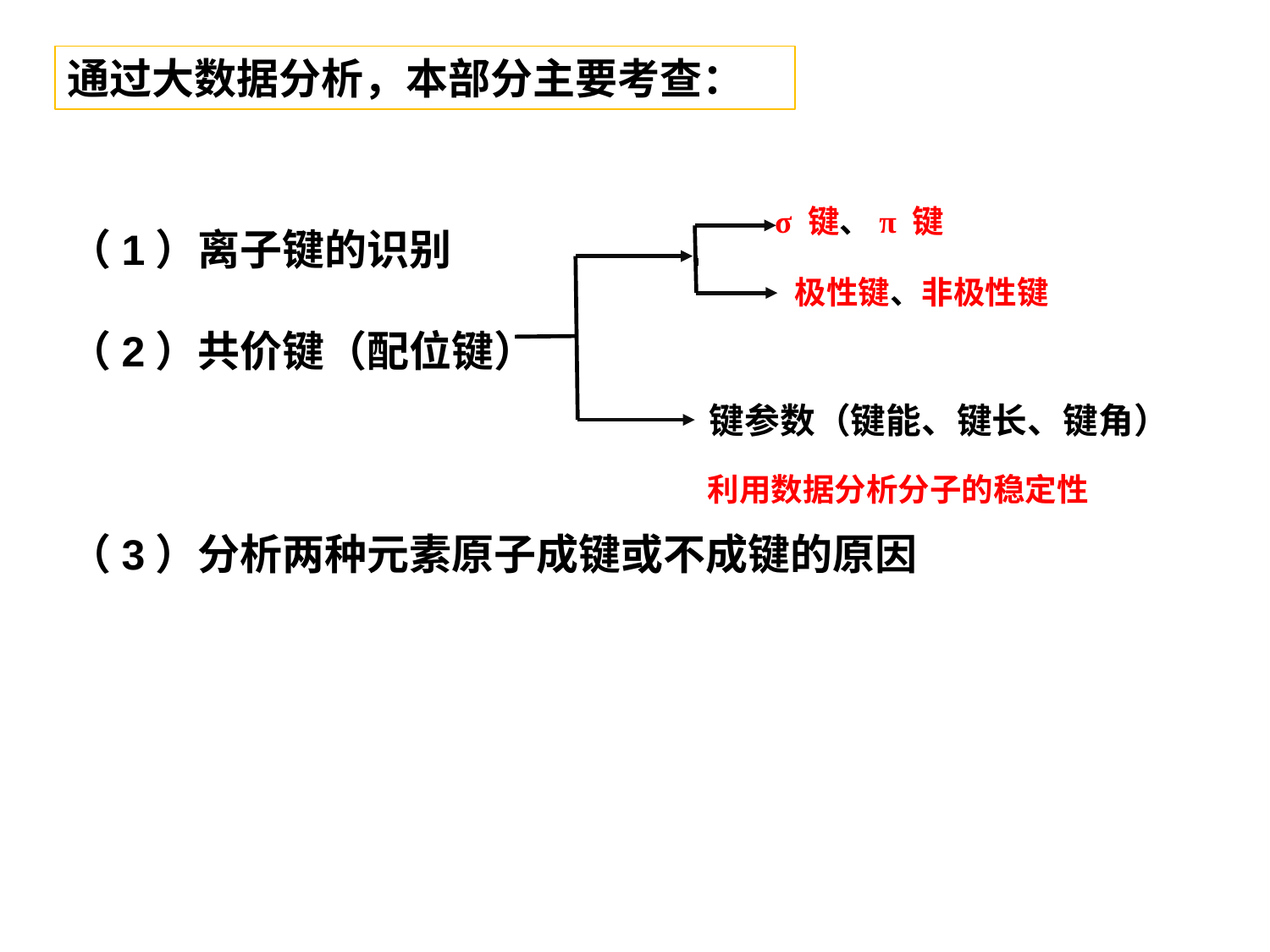

通过大数据分析，本部分主要考查：
（1）离子键的识别
（2）共价键（配位键）

（3）分析两种元素原子成键或不成键的原因
σ 键、π 键
极性键、非极性键
键参数（键能、键长、键角）
利用数据分析分子的稳定性